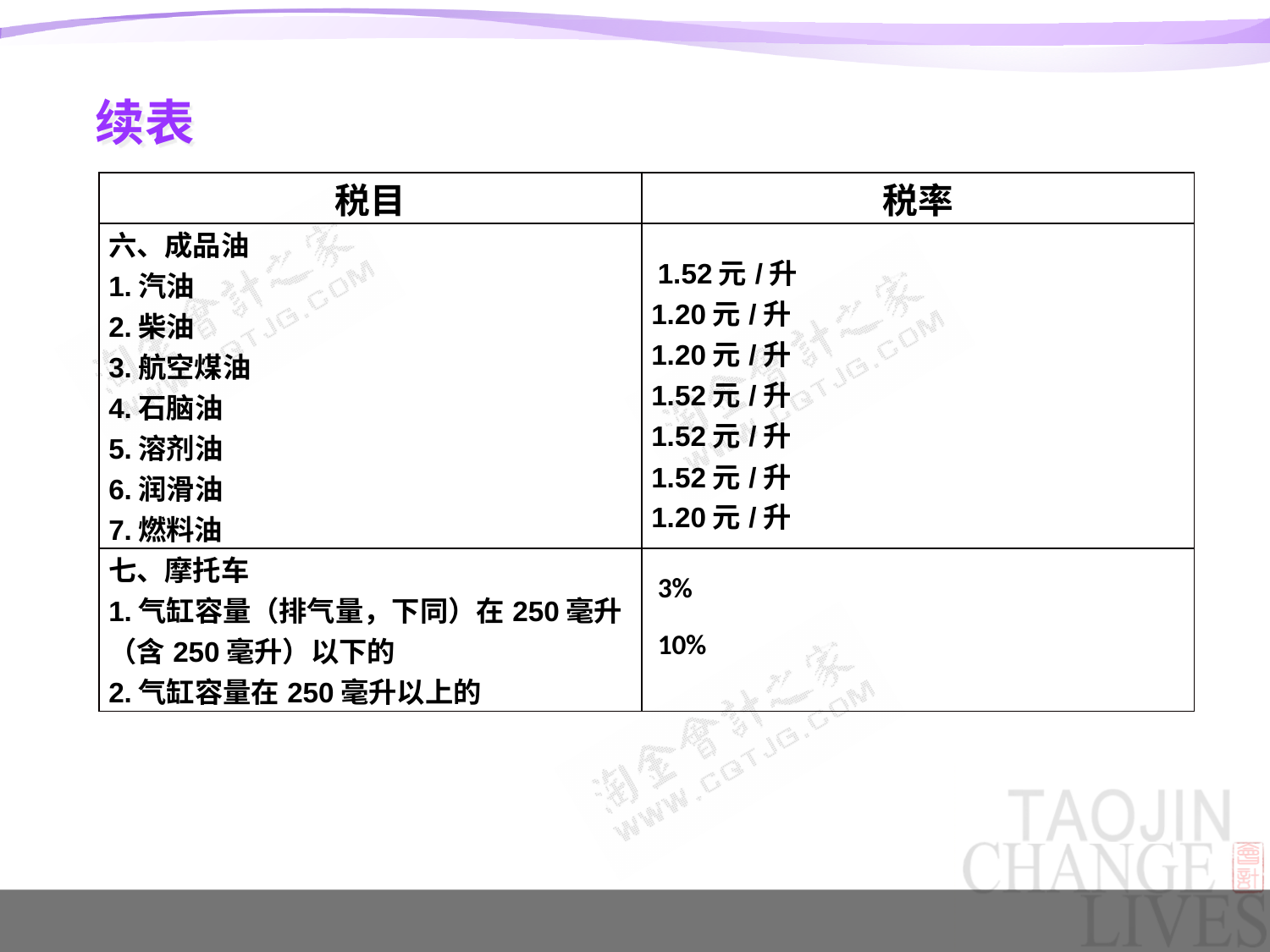

# 续表
| 税目 | 税率 |
| --- | --- |
| 六、成品油　 1.汽油　 2.柴油　 3.航空煤油　 4.石脑油　 5.溶剂油　 6.润滑油　 7.燃料油 | 1.52元/升 1.20元/升 1.20元/升 1.52元/升 1.52元/升 1.52元/升 1.20元/升 |
| 七、摩托车　 1.气缸容量（排气量，下同）在250毫升（含250毫升）以下的　 2.气缸容量在250毫升以上的 | 3% 10% |